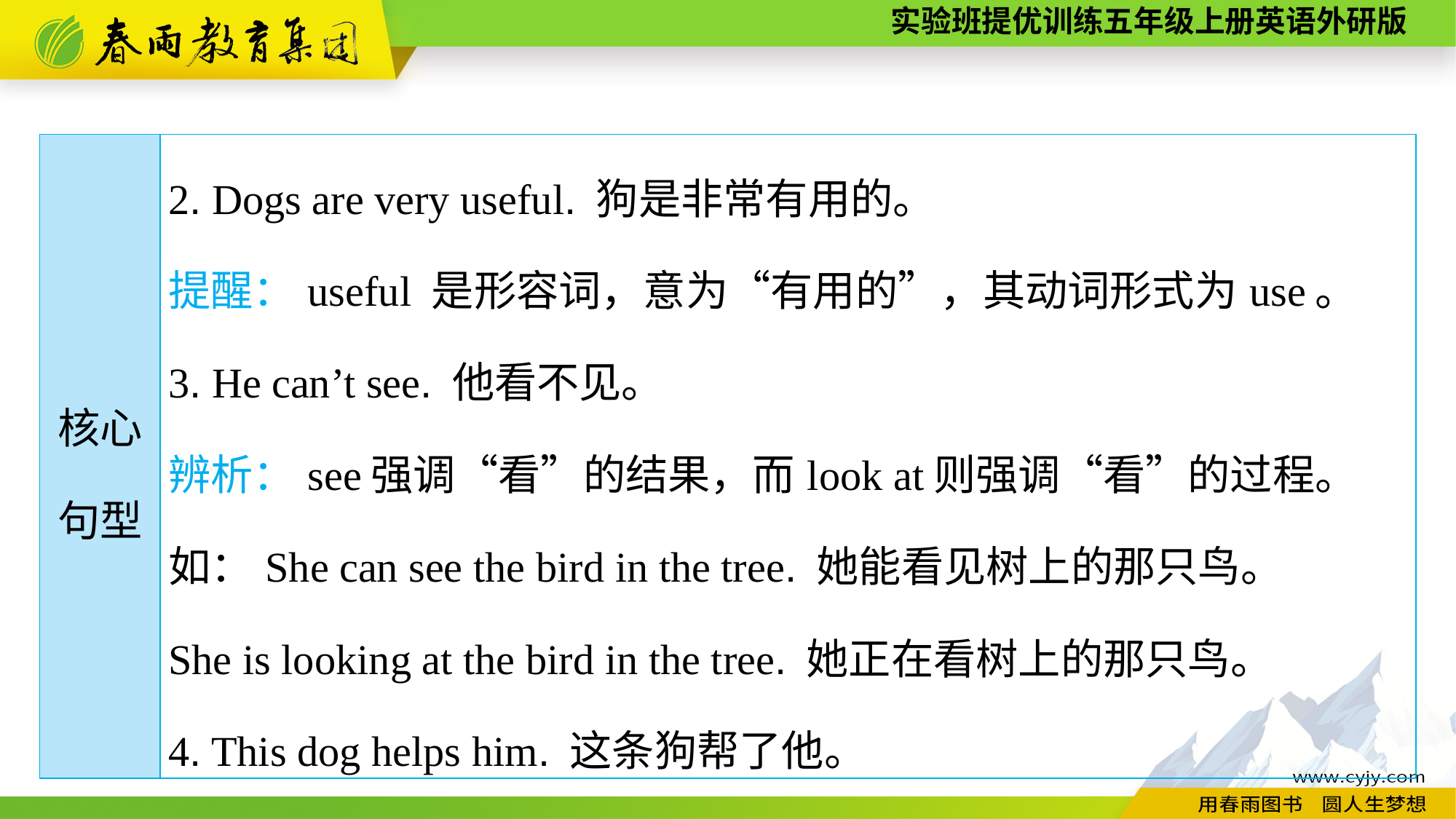

| 核心 句型 | 2. Dogs are very useful. 狗是非常有用的。 提醒：useful 是形容词，意为“有用的”，其动词形式为use。 3. He can’t see. 他看不见。 辨析：see强调“看”的结果，而look at则强调“看”的过程。 如：She can see the bird in the tree. 她能看见树上的那只鸟。 She is looking at the bird in the tree. 她正在看树上的那只鸟。 4. This dog helps him. 这条狗帮了他。 |
| --- | --- |